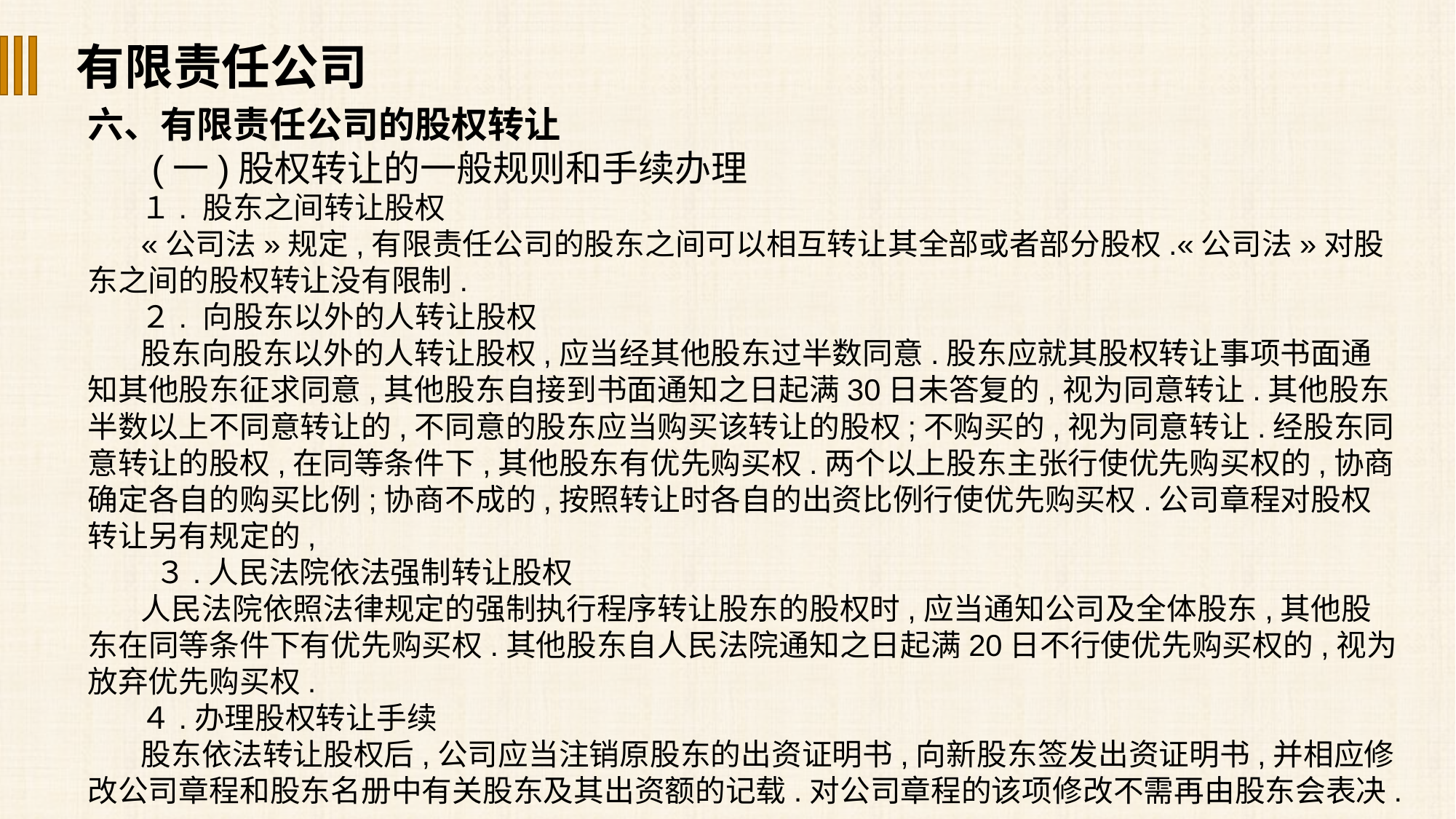

有限责任公司

六、有限责任公司的股权转让
(一)股权转让的一般规则和手续办理
１. 股东之间转让股权
«公司法»规定,有限责任公司的股东之间可以相互转让其全部或者部分股权.«公司法»对股东之间的股权转让没有限制.
２. 向股东以外的人转让股权
股东向股东以外的人转让股权,应当经其他股东过半数同意.股东应就其股权转让事项书面通知其他股东征求同意,其他股东自接到书面通知之日起满30日未答复的,视为同意转让.其他股东半数以上不同意转让的,不同意的股东应当购买该转让的股权;不购买的,视为同意转让.经股东同意转让的股权,在同等条件下,其他股东有优先购买权.两个以上股东主张行使优先购买权的,协商确定各自的购买比例;协商不成的,按照转让时各自的出资比例行使优先购买权.公司章程对股权转让另有规定的,
 ３.人民法院依法强制转让股权
人民法院依照法律规定的强制执行程序转让股东的股权时,应当通知公司及全体股东,其他股东在同等条件下有优先购买权.其他股东自人民法院通知之日起满20日不行使优先购买权的,视为放弃优先购买权.
４.办理股权转让手续
股东依法转让股权后,公司应当注销原股东的出资证明书,向新股东签发出资证明书,并相应修改公司章程和股东名册中有关股东及其出资额的记载.对公司章程的该项修改不需再由股东会表决.